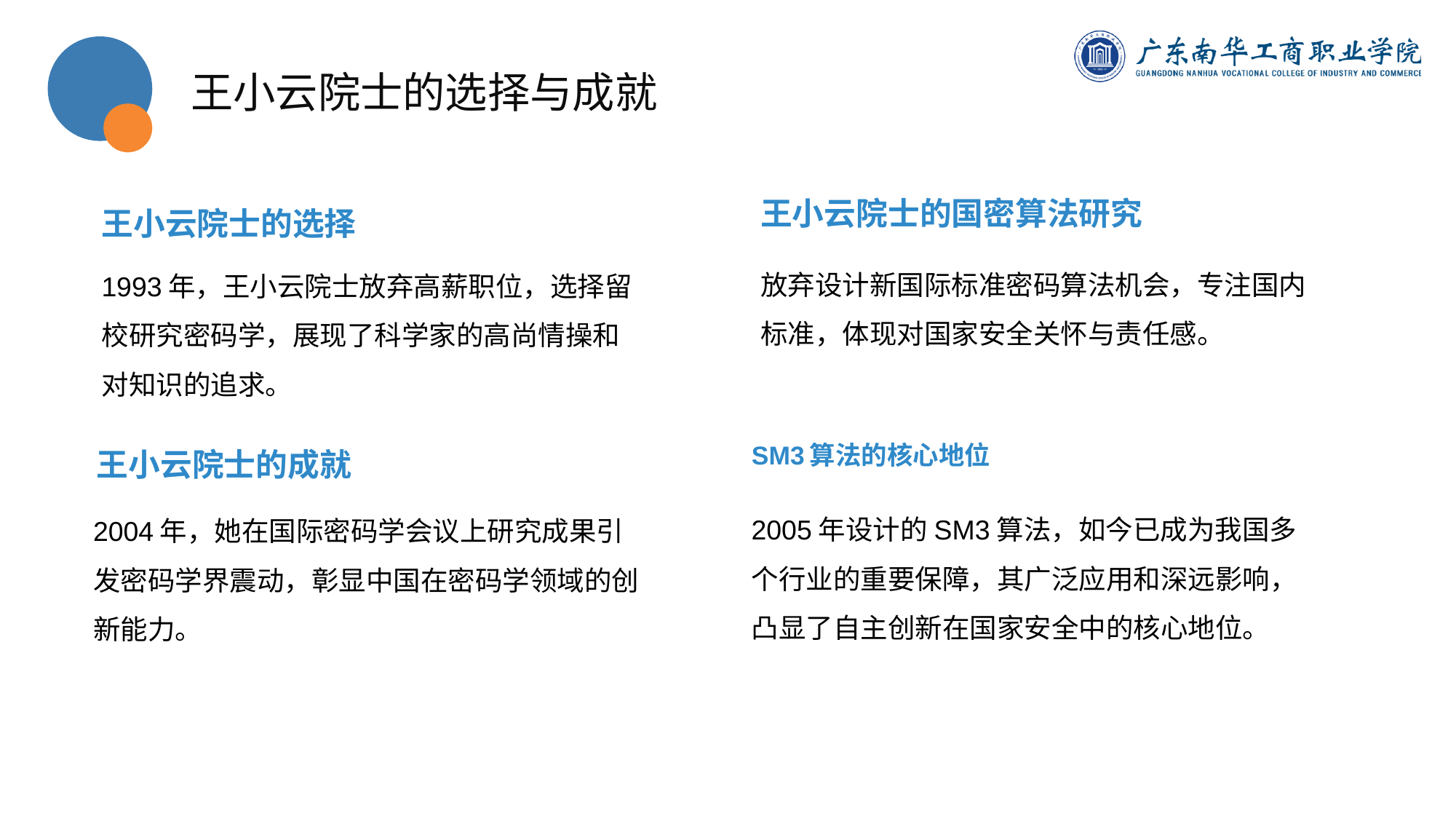

王小云院士的选择与成就

王小云院士的国密算法研究
王小云院士的选择
放弃设计新国际标准密码算法机会，专注国内标准，体现对国家安全关怀与责任感。
1993年，王小云院士放弃高薪职位，选择留校研究密码学，展现了科学家的高尚情操和对知识的追求。
王小云院士的成就
SM3算法的核心地位
2005年设计的SM3算法，如今已成为我国多个行业的重要保障，其广泛应用和深远影响，凸显了自主创新在国家安全中的核心地位。
2004年，她在国际密码学会议上研究成果引发密码学界震动，彰显中国在密码学领域的创新能力。